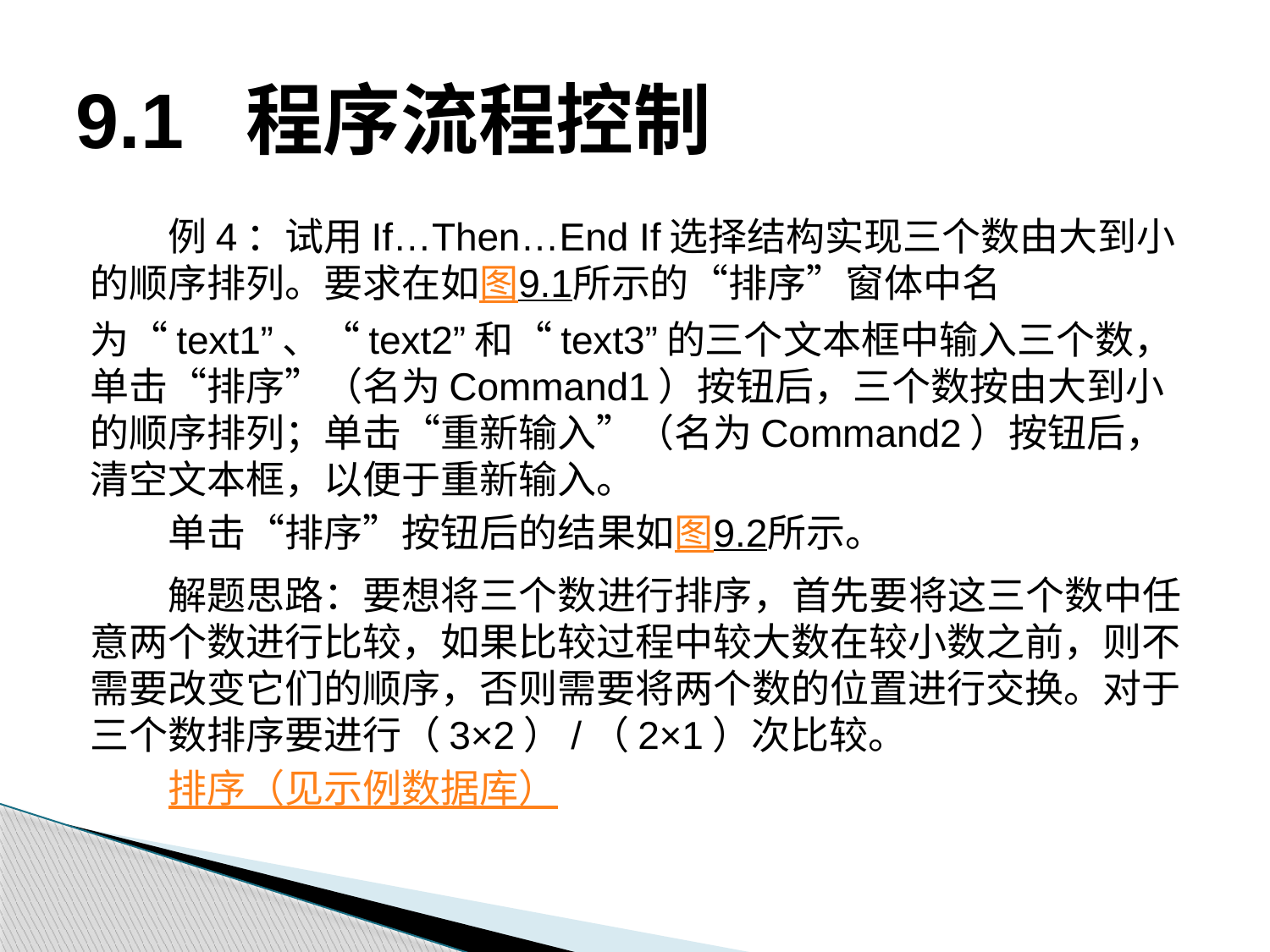

# 9.1  程序流程控制
例4：试用If…Then…End If选择结构实现三个数由大到小的顺序排列。要求在如图9.1所示的“排序”窗体中名为“text1”、“text2”和“text3”的三个文本框中输入三个数，单击“排序”（名为Command1）按钮后，三个数按由大到小的顺序排列；单击“重新输入”（名为Command2）按钮后，清空文本框，以便于重新输入。
单击“排序”按钮后的结果如图9.2所示。
解题思路：要想将三个数进行排序，首先要将这三个数中任意两个数进行比较，如果比较过程中较大数在较小数之前，则不需要改变它们的顺序，否则需要将两个数的位置进行交换。对于三个数排序要进行（3×2）/（2×1）次比较。
排序（见示例数据库）